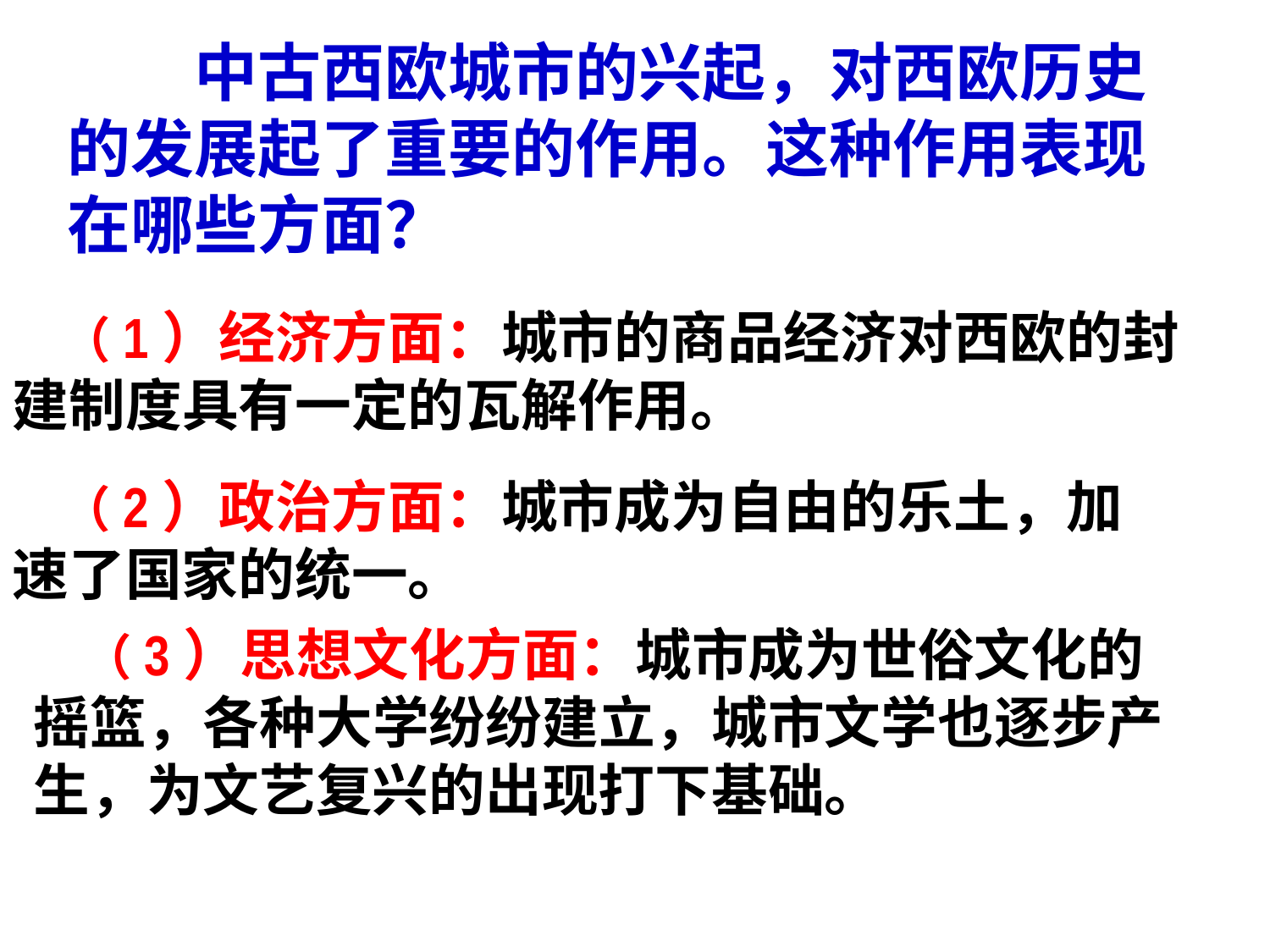

中古西欧城市的兴起，对西欧历史的发展起了重要的作用。这种作用表现在哪些方面？
　（1）经济方面：城市的商品经济对西欧的封建制度具有一定的瓦解作用。
　（2）政治方面：城市成为自由的乐土，加速了国家的统一。
　（3）思想文化方面：城市成为世俗文化的摇篮，各种大学纷纷建立，城市文学也逐步产生，为文艺复兴的出现打下基础。